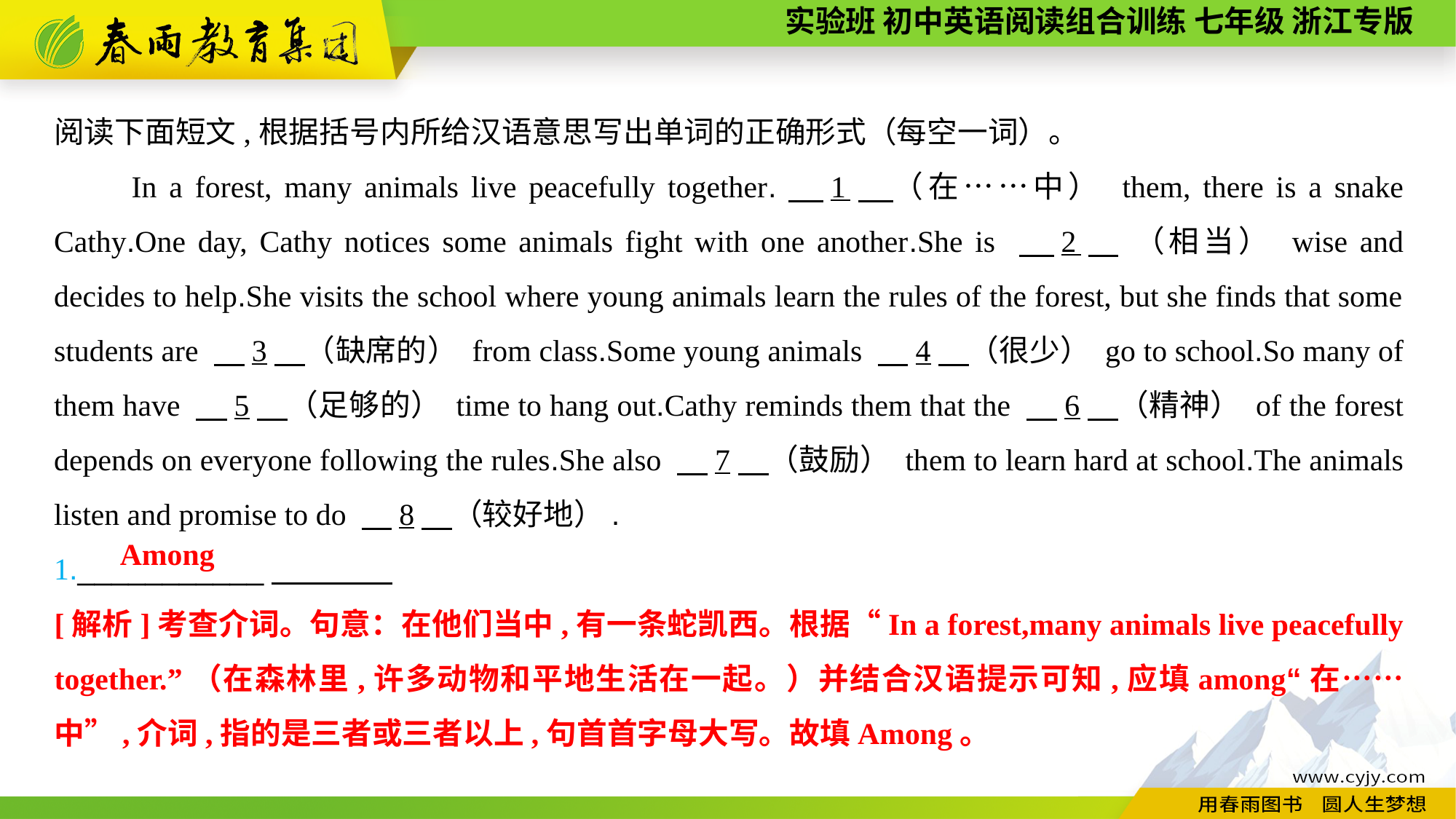

阅读下面短文,根据括号内所给汉语意思写出单词的正确形式（每空一词）。
　　In a forest, many animals live peacefully together.　1　（在……中） them, there is a snake Cathy.One day, Cathy notices some animals fight with one another.She is 　2　 （相当） wise and decides to help.She visits the school where young animals learn the rules of the forest, but she finds that some students are 　3　（缺席的） from class.Some young animals 　4　（很少） go to school.So many of them have 　5　（足够的） time to hang out.Cathy reminds them that the 　6　（精神） of the forest depends on everyone following the rules.She also 　7　（鼓励） them to learn hard at school.The animals listen and promise to do 　8　（较好地）.
1.___________
Among
[解析]考查介词。句意：在他们当中,有一条蛇凯西。根据“In a forest,many animals live peacefully together.”（在森林里,许多动物和平地生活在一起。）并结合汉语提示可知,应填among“在……中”,介词,指的是三者或三者以上,句首首字母大写。故填Among。